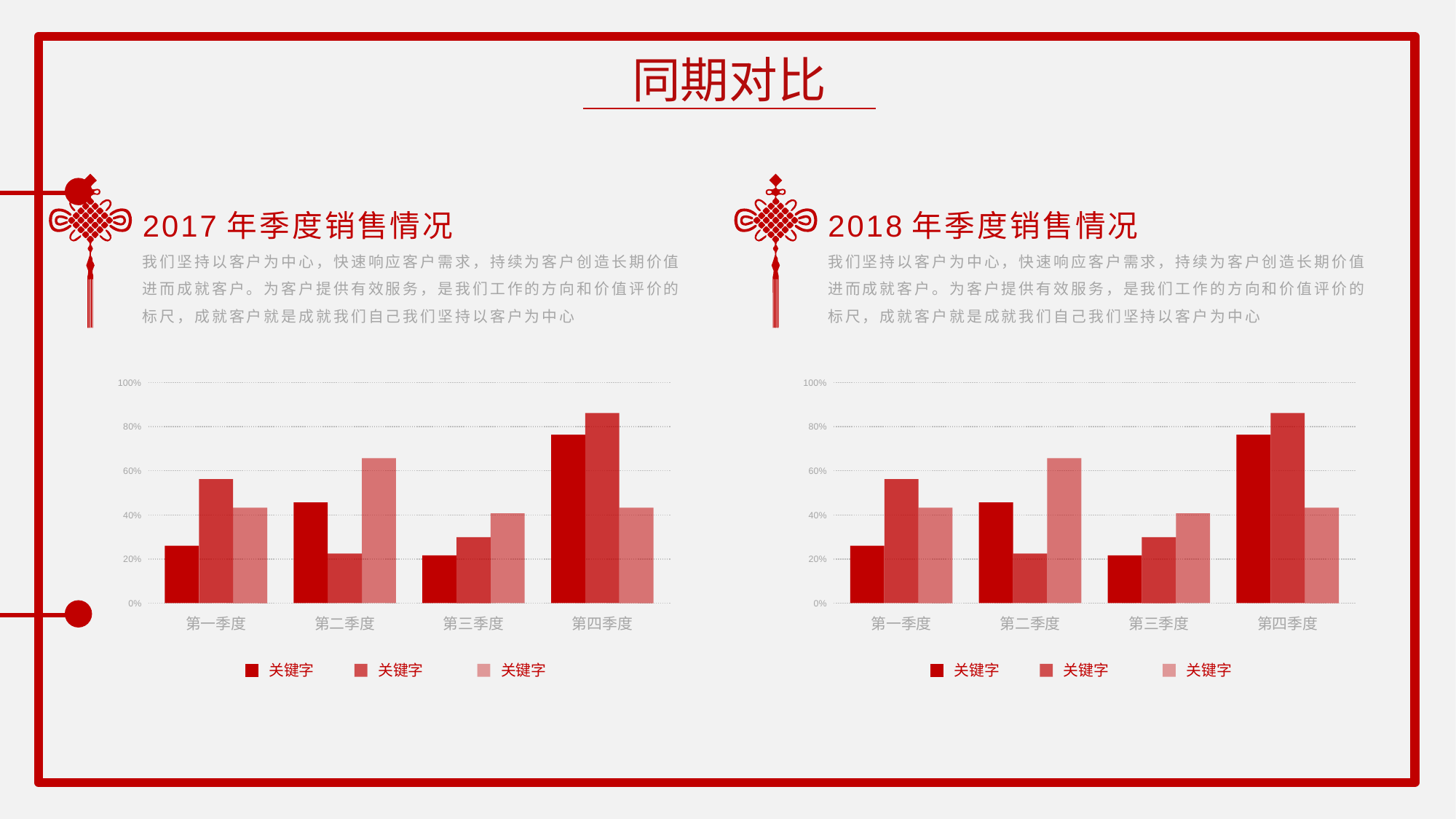

同期对比
2017年季度销售情况
我们坚持以客户为中心，快速响应客户需求，持续为客户创造长期价值进而成就客户。为客户提供有效服务，是我们工作的方向和价值评价的标尺，成就客户就是成就我们自己我们坚持以客户为中心
2018年季度销售情况
我们坚持以客户为中心，快速响应客户需求，持续为客户创造长期价值进而成就客户。为客户提供有效服务，是我们工作的方向和价值评价的标尺，成就客户就是成就我们自己我们坚持以客户为中心

100%
80%
60%
40%
20%
0%
100%
80%
60%
40%
20%
0%

第一季度
第二季度
第三季度
第四季度
第一季度
第二季度
第三季度
第四季度
关键字

关键字

关键字

关键字

关键字

关键字